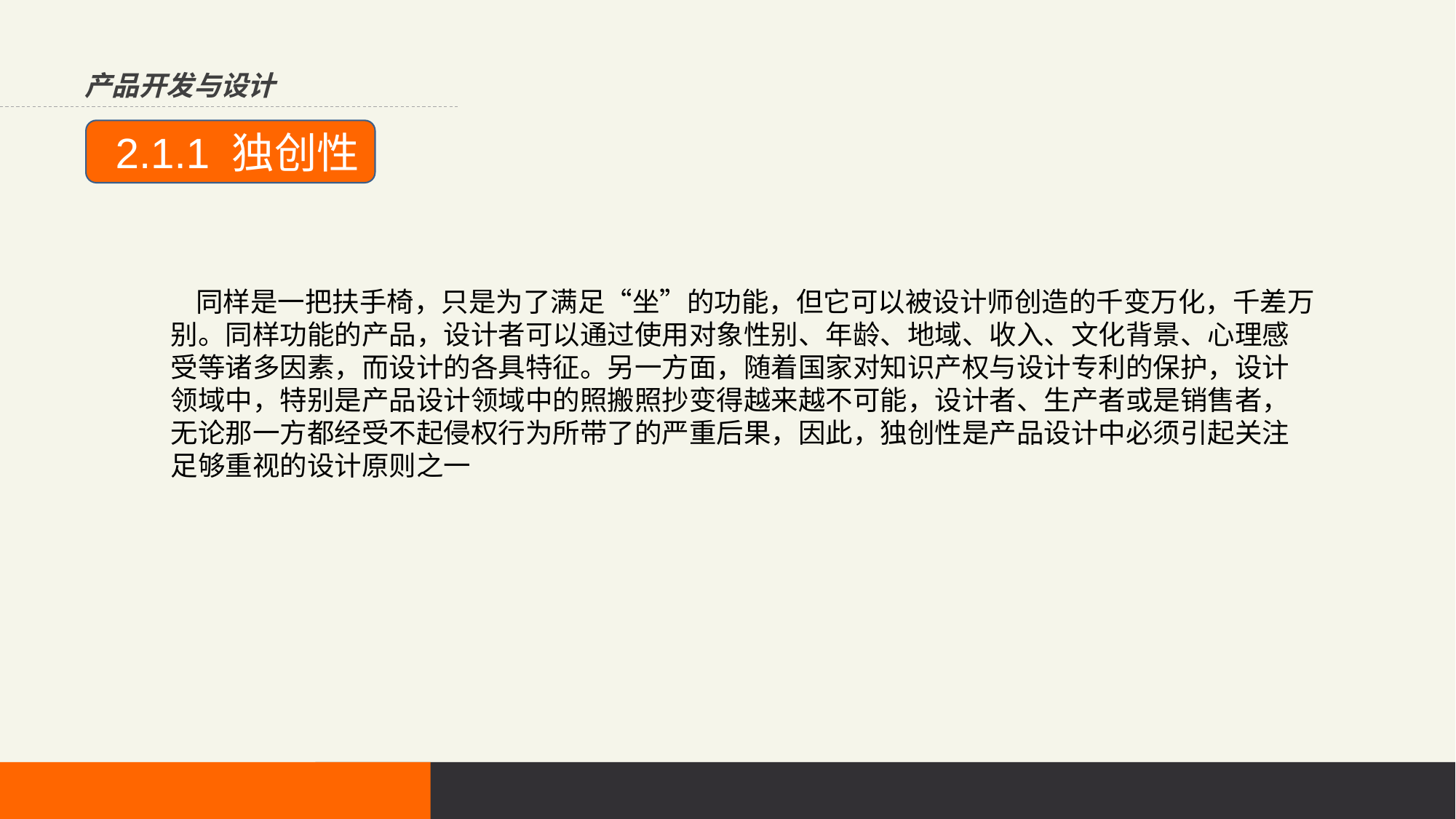

产品开发与设计

2.1.1 独创性
   同样是一把扶手椅，只是为了满足“坐”的功能，但它可以被设计师创造的千变万化，千差万别。同样功能的产品，设计者可以通过使用对象性别、年龄、地域、收入、文化背景、心理感受等诸多因素，而设计的各具特征。另一方面，随着国家对知识产权与设计专利的保护，设计领域中，特别是产品设计领域中的照搬照抄变得越来越不可能，设计者、生产者或是销售者，无论那一方都经受不起侵权行为所带了的严重后果，因此，独创性是产品设计中必须引起关注足够重视的设计原则之一